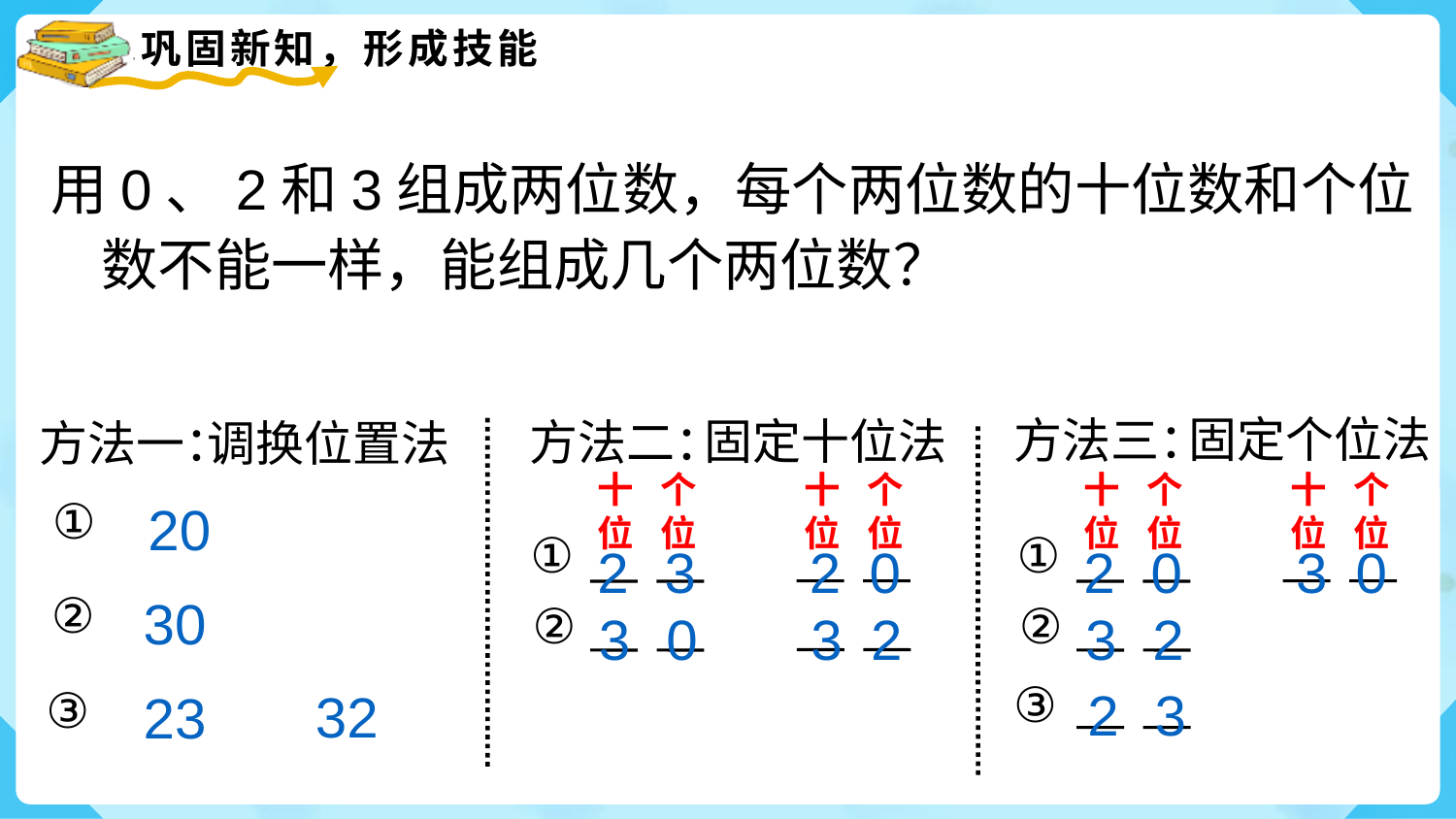

用0、2和3组成两位数，每个两位数的十位数和个位
数不能一样，能组成几个两位数？
固定个位法
方法三：
固定十位法
方法二：
调换位置法
方法一：

十
位
个
位
十
位
个
位
十
位
个
位
十
位
个
位
①
20
①
①
3
0
2
2
2
3
0
0
②

30
②
②
0
2
3
3
3
2

③
3
③
2
32
23